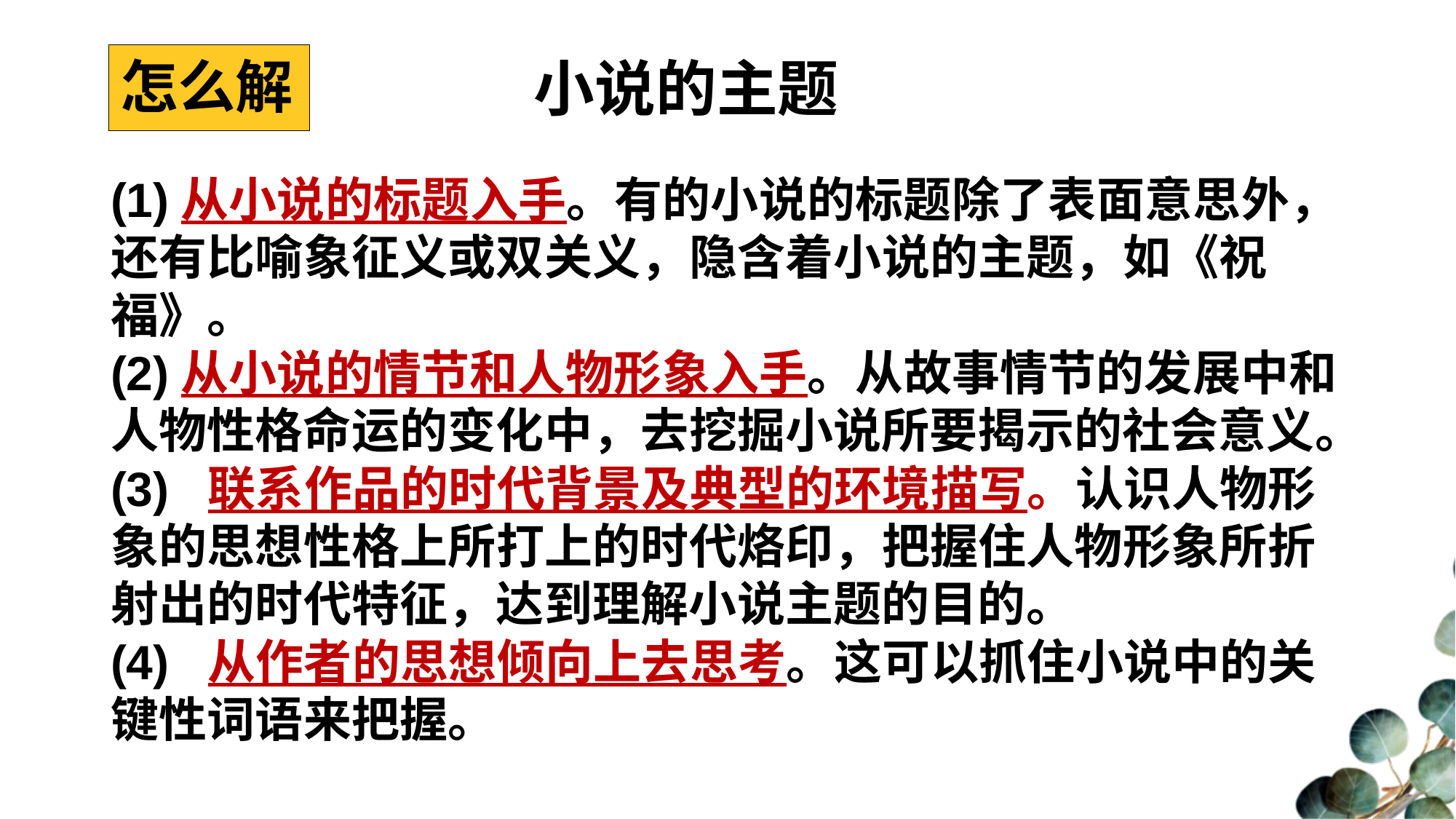

怎么解
小说的主题
(1)从小说的标题入手。有的小说的标题除了表面意思外，还有比喻象征义或双关义，隐含着小说的主题，如《祝福》。
(2)从小说的情节和人物形象入手。从故事情节的发展中和人物性格命运的变化中，去挖掘小说所要揭示的社会意义。
(3)  联系作品的时代背景及典型的环境描写。认识人物形象的思想性格上所打上的时代烙印，把握住人物形象所折射出的时代特征，达到理解小说主题的目的。
(4)  从作者的思想倾向上去思考。这可以抓住小说中的关键性词语来把握。